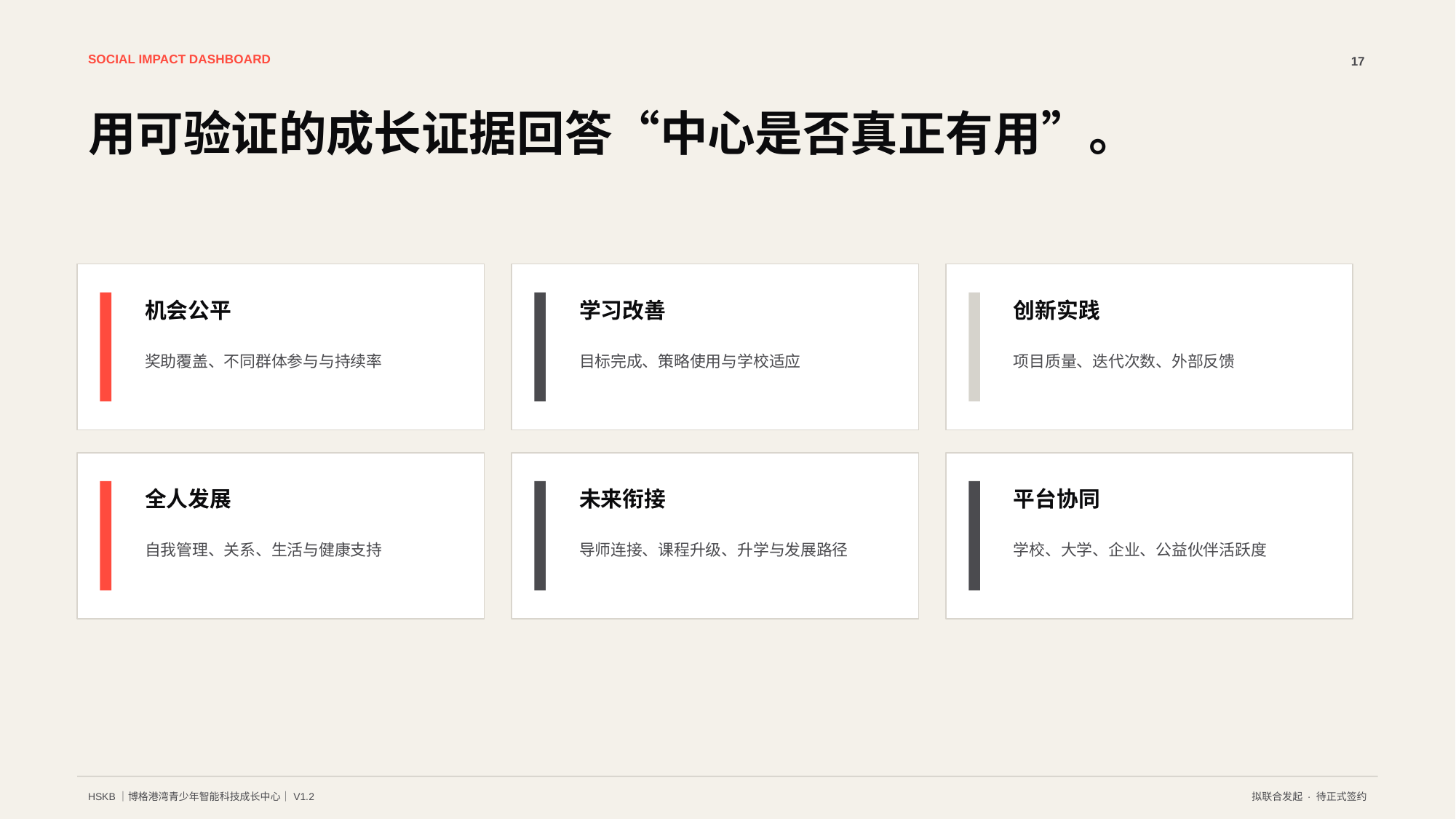

SOCIAL IMPACT DASHBOARD
17
用可验证的成长证据回答“中心是否真正有用”。

机会公平
学习改善
创新实践

奖助覆盖、不同群体参与与持续率
目标完成、策略使用与学校适应
项目质量、迭代次数、外部反馈

全人发展
未来衔接
平台协同

自我管理、关系、生活与健康支持
导师连接、课程升级、升学与发展路径
学校、大学、企业、公益伙伴活跃度

HSKB｜博格港湾青少年智能科技成长中心｜V1.2
拟联合发起 · 待正式签约